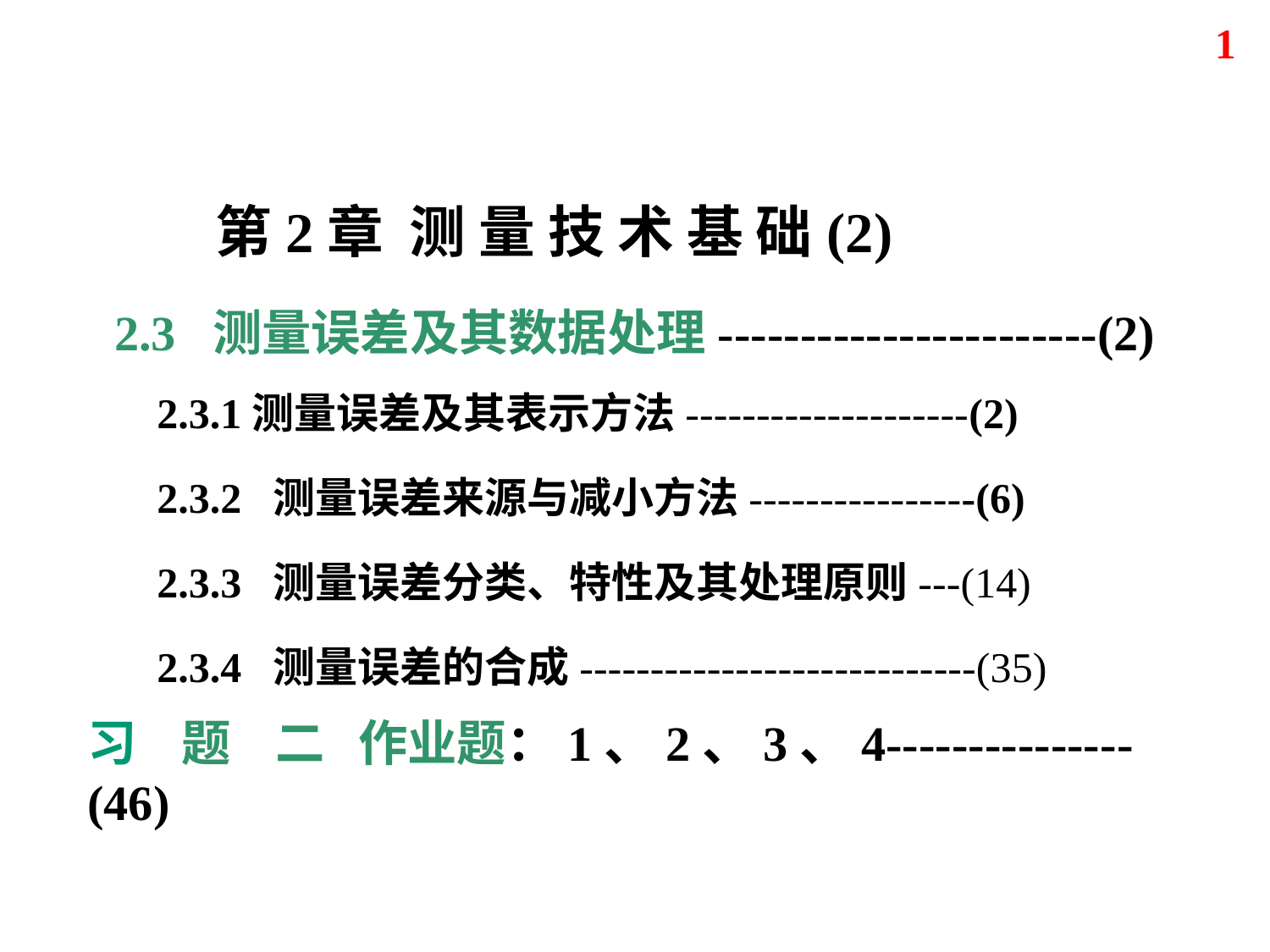

1
第2章  测 量 技 术 基 础(2)
2.3  测量误差及其数据处理-----------------------(2)
2.3.1测量误差及其表示方法--------------------(2)
2.3.2  测量误差来源与减小方法----------------(6)
2.3.3  测量误差分类、特性及其处理原则---(14)
2.3.4  测量误差的合成----------------------------(35)
习    题    二   作业题：1、2、3、4---------------(46)